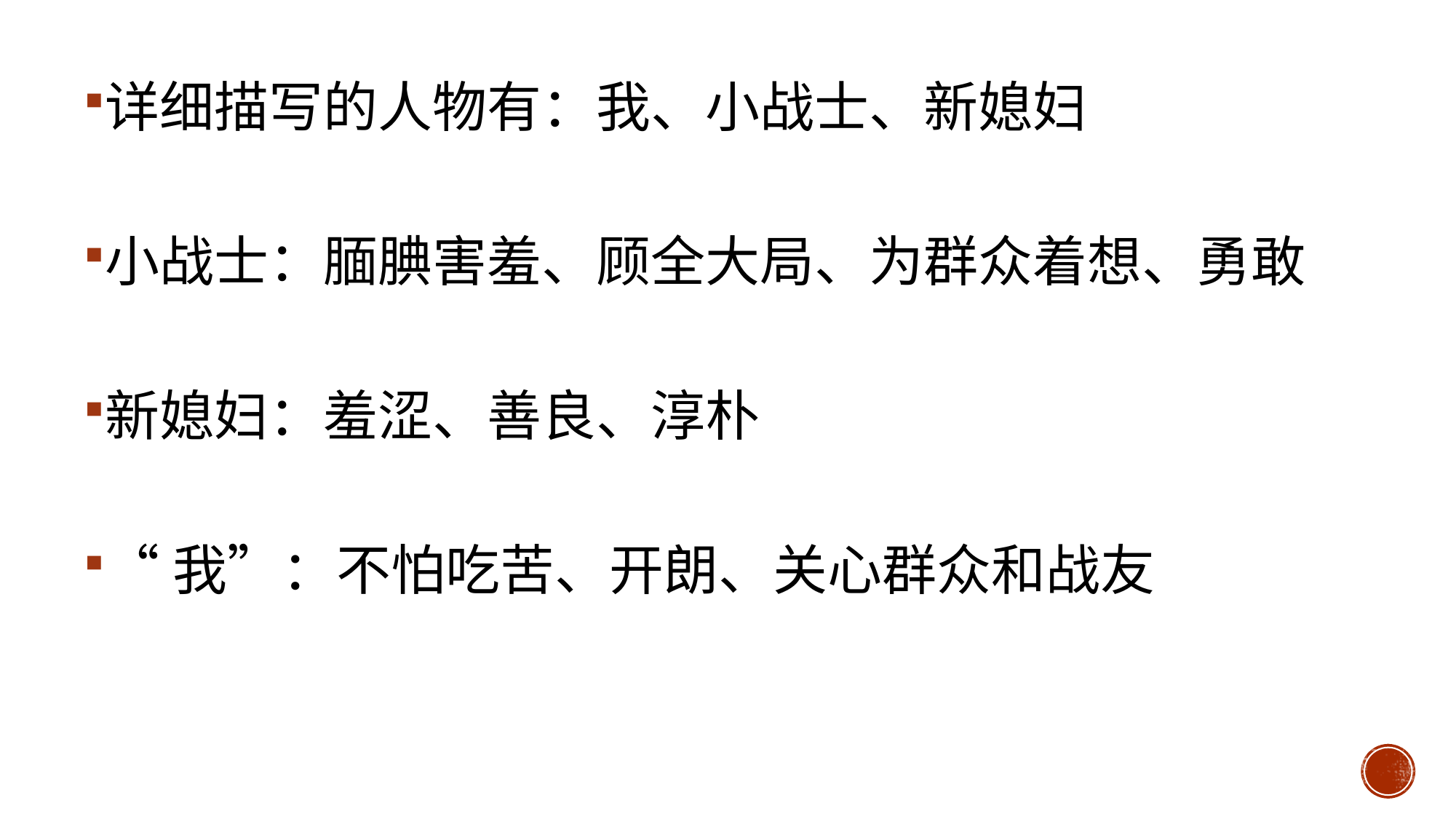

详细描写的人物有：我、小战士、新媳妇

小战士：腼腆害羞、顾全大局、为群众着想、勇敢

新媳妇：羞涩、善良、淳朴

“我”：不怕吃苦、开朗、关心群众和战友